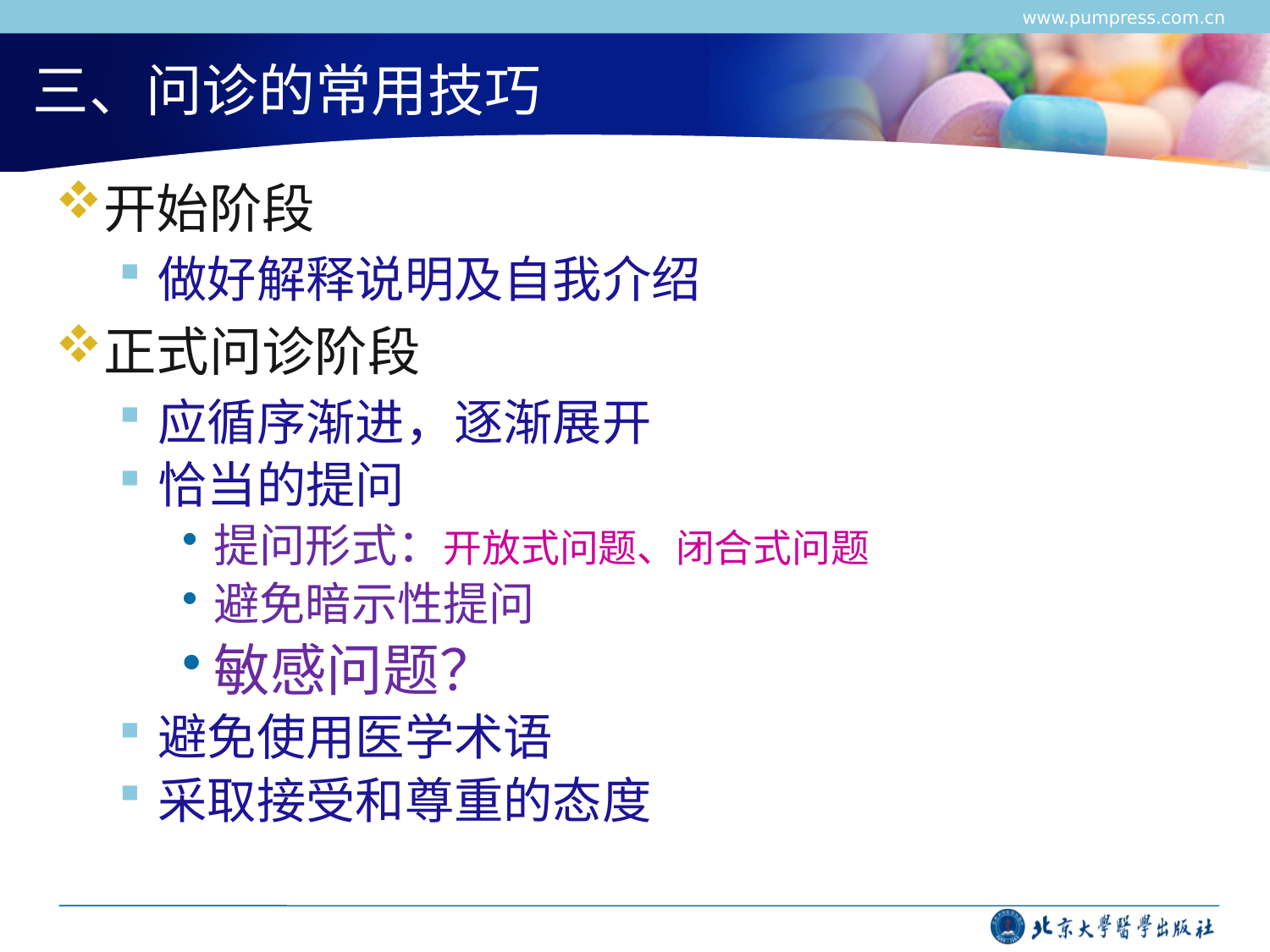

www.pumpress.com.cn
# 三、问诊的常用技巧
开始阶段
做好解释说明及自我介绍
正式问诊阶段
应循序渐进，逐渐展开
恰当的提问
提问形式：开放式问题、闭合式问题
避免暗示性提问
敏感问题？
避免使用医学术语
采取接受和尊重的态度